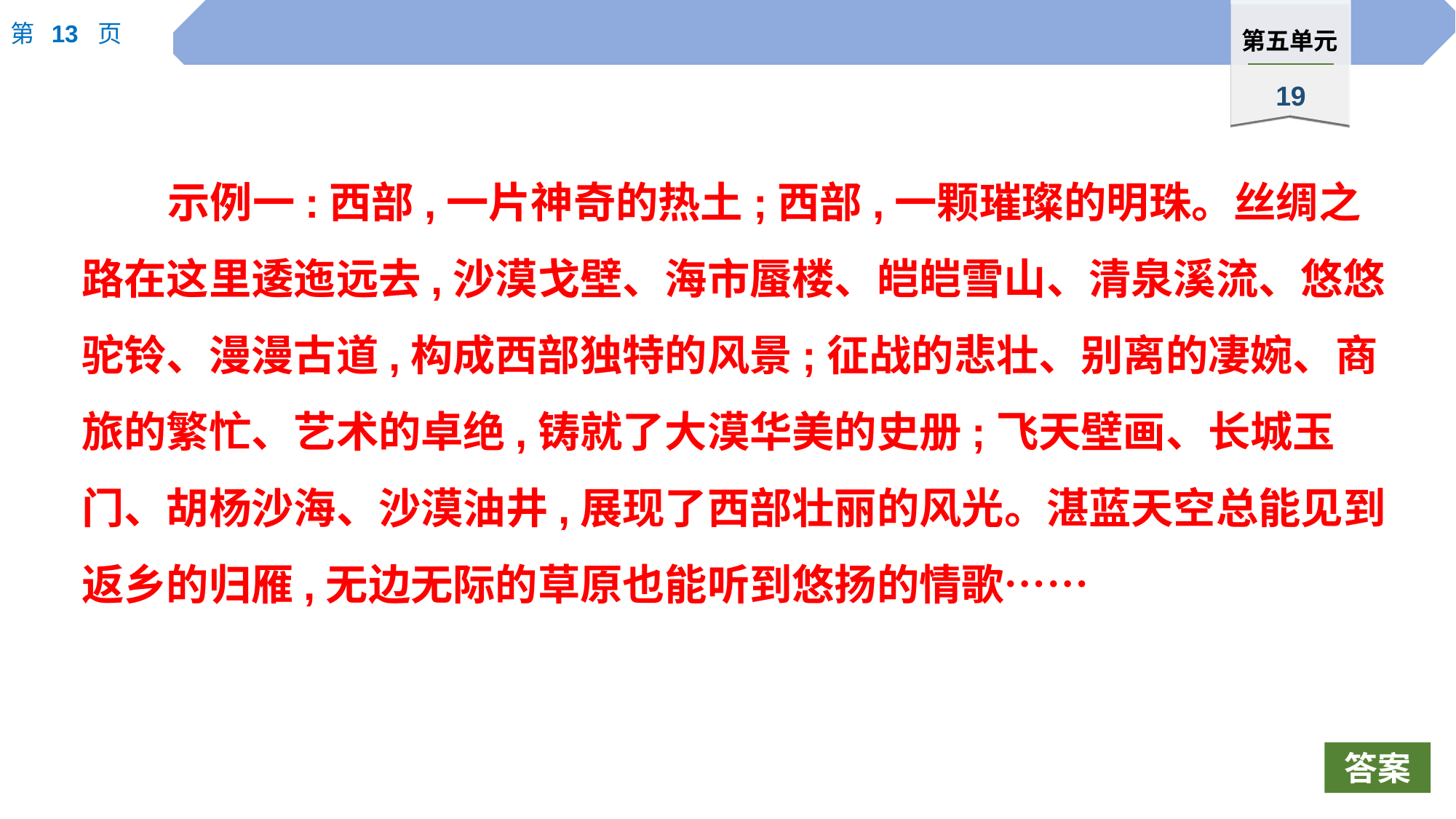

示例一:西部,一片神奇的热土;西部,一颗璀璨的明珠。丝绸之路在这里逶迤远去,沙漠戈壁、海市蜃楼、皑皑雪山、清泉溪流、悠悠驼铃、漫漫古道,构成西部独特的风景;征战的悲壮、别离的凄婉、商旅的繁忙、艺术的卓绝,铸就了大漠华美的史册;飞天壁画、长城玉门、胡杨沙海、沙漠油井,展现了西部壮丽的风光。湛蓝天空总能见到返乡的归雁,无边无际的草原也能听到悠扬的情歌……
答案